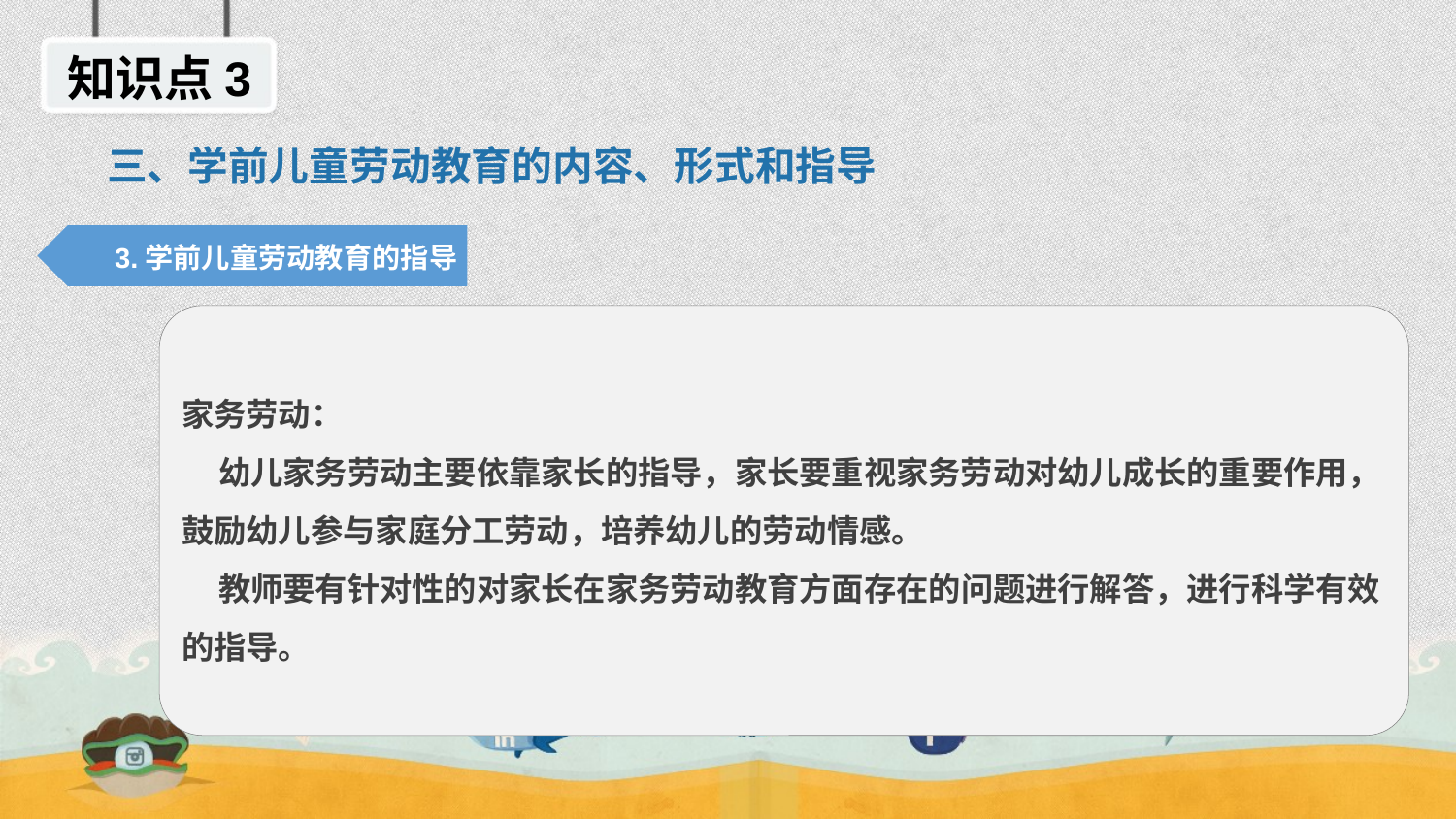

知识点3
三、学前儿童劳动教育的内容、形式和指导

3.学前儿童劳动教育的指导
家务劳动：
    幼儿家务劳动主要依靠家长的指导，家长要重视家务劳动对幼儿成长的重要作用，鼓励幼儿参与家庭分工劳动，培养幼儿的劳动情感。
    教师要有针对性的对家长在家务劳动教育方面存在的问题进行解答，进行科学有效的指导。